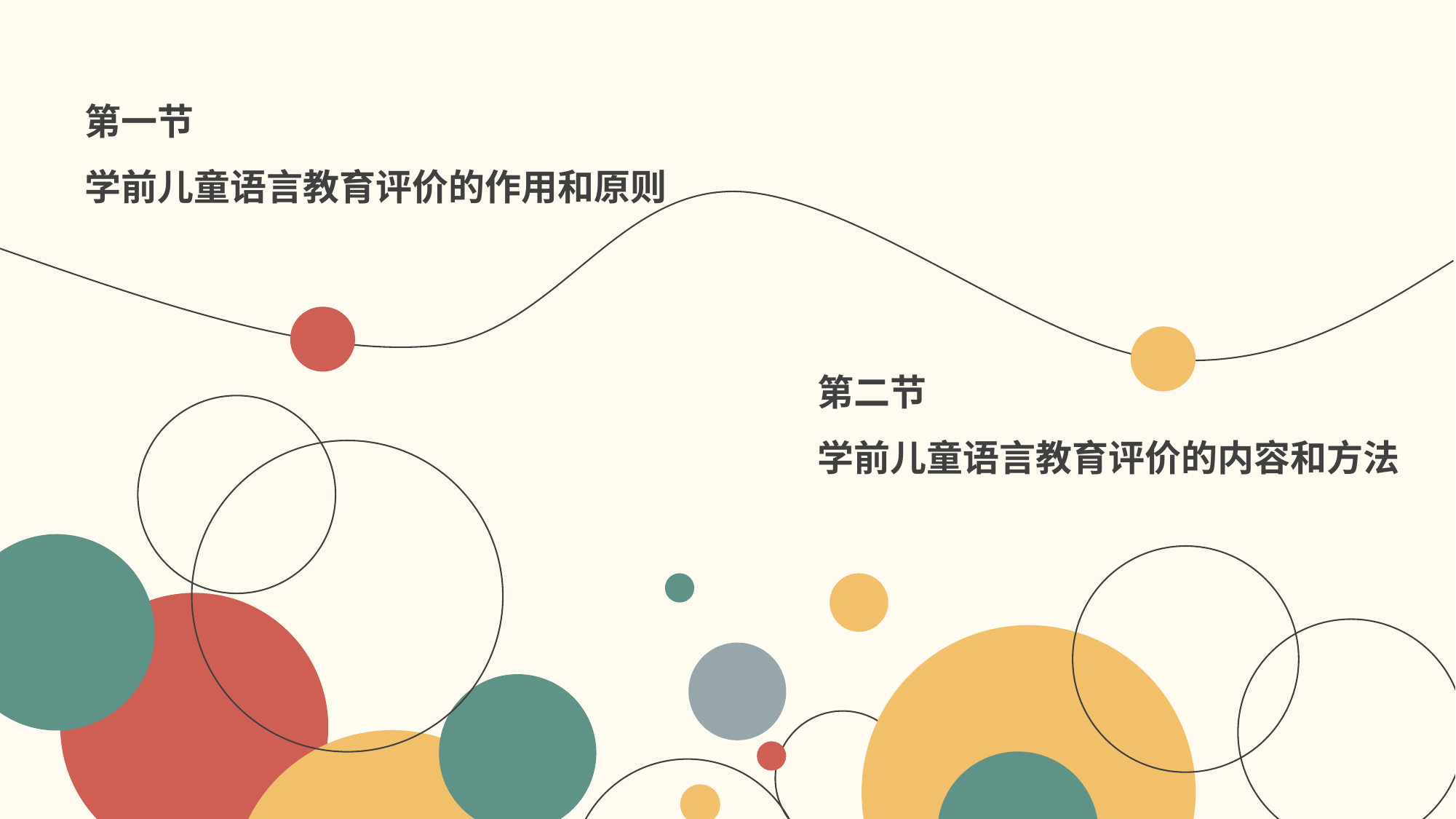

第一节
学前儿童语言教育评价的作用和原则

第二节
学前儿童语言教育评价的内容和方法